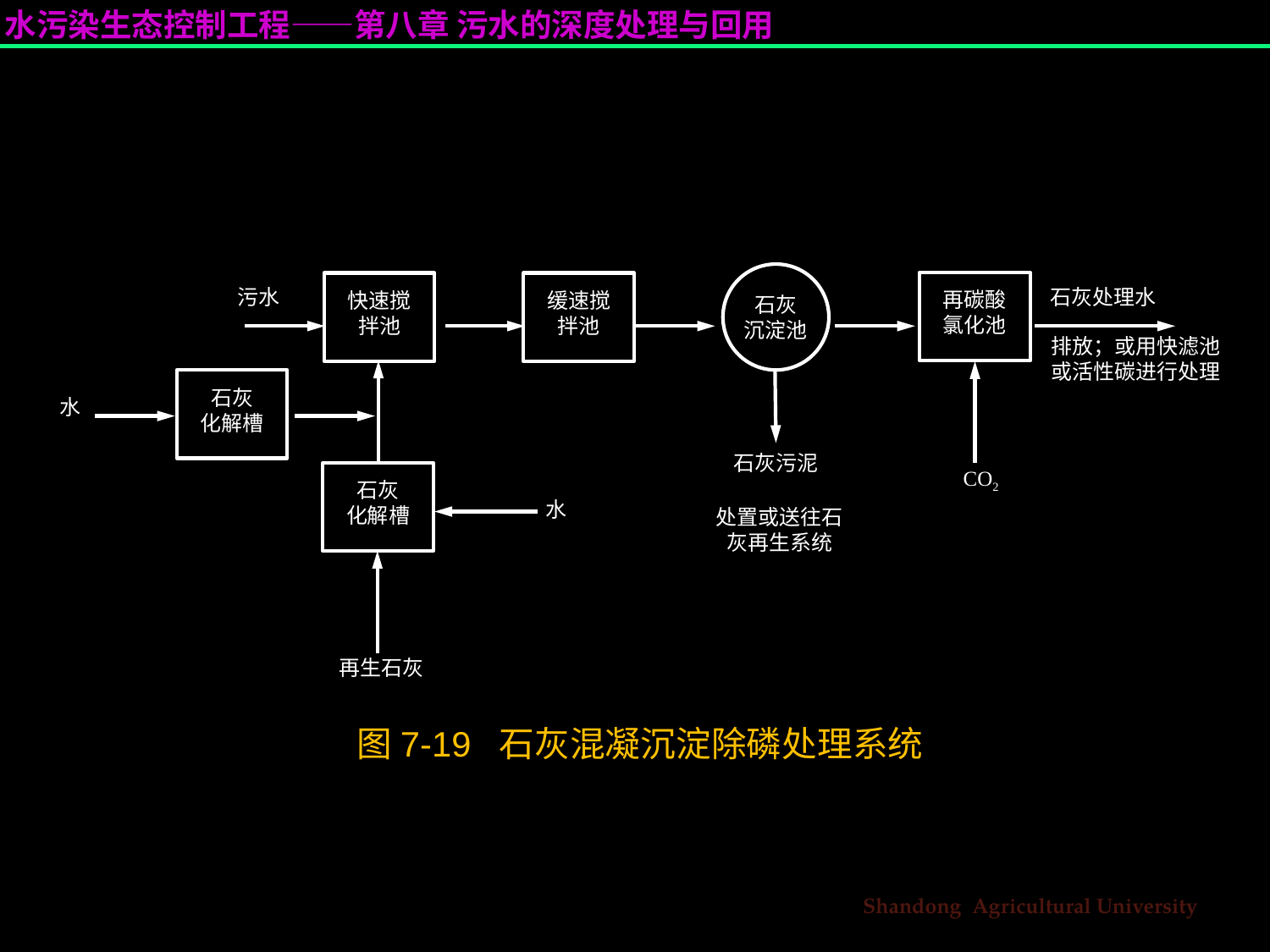

再碳酸氯化池

缓速搅拌池
污水
石灰处理水
快速搅拌池
石灰
沉淀池
排放；或用快滤池或活性碳进行处理

石灰
化解槽
水
石灰污泥
CO2

石灰
化解槽
水
处置或送往石灰再生系统
再生石灰
图7-19  石灰混凝沉淀除磷处理系统